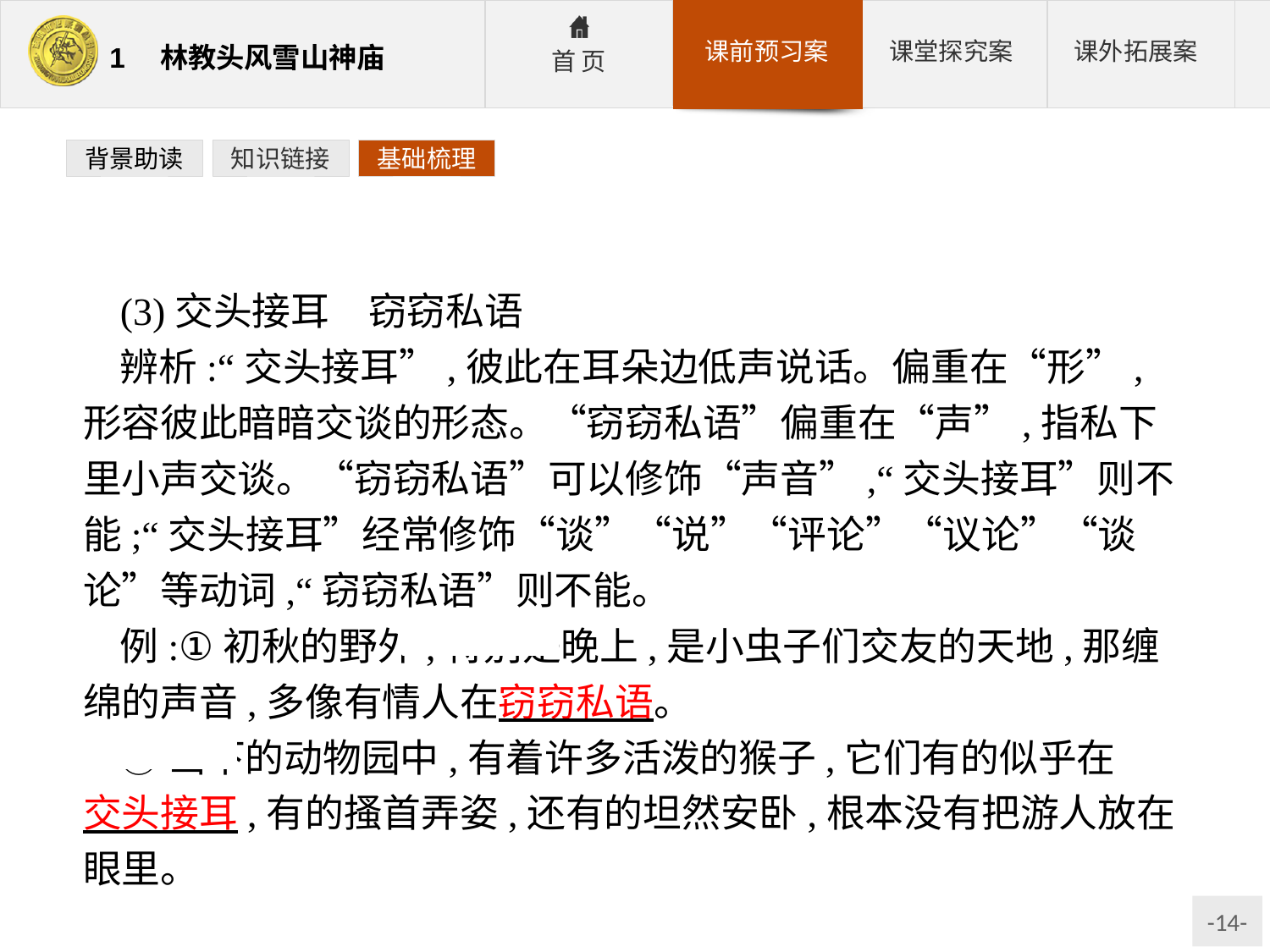

背景助读
知识链接
基础梳理
(3)交头接耳　窃窃私语
辨析:“交头接耳”,彼此在耳朵边低声说话。偏重在“形”,形容彼此暗暗交谈的形态。“窃窃私语”偏重在“声”,指私下里小声交谈。“窃窃私语”可以修饰“声音”,“交头接耳”则不能;“交头接耳”经常修饰“谈”“说”“评论”“议论”“谈论”等动词,“窃窃私语”则不能。
例:①初秋的野外,特别是晚上,是小虫子们交友的天地,那缠绵的声音,多像有情人在窃窃私语。
②山下的动物园中,有着许多活泼的猴子,它们有的似乎在        交头接耳,有的搔首弄姿,还有的坦然安卧,根本没有把游人放在眼里。